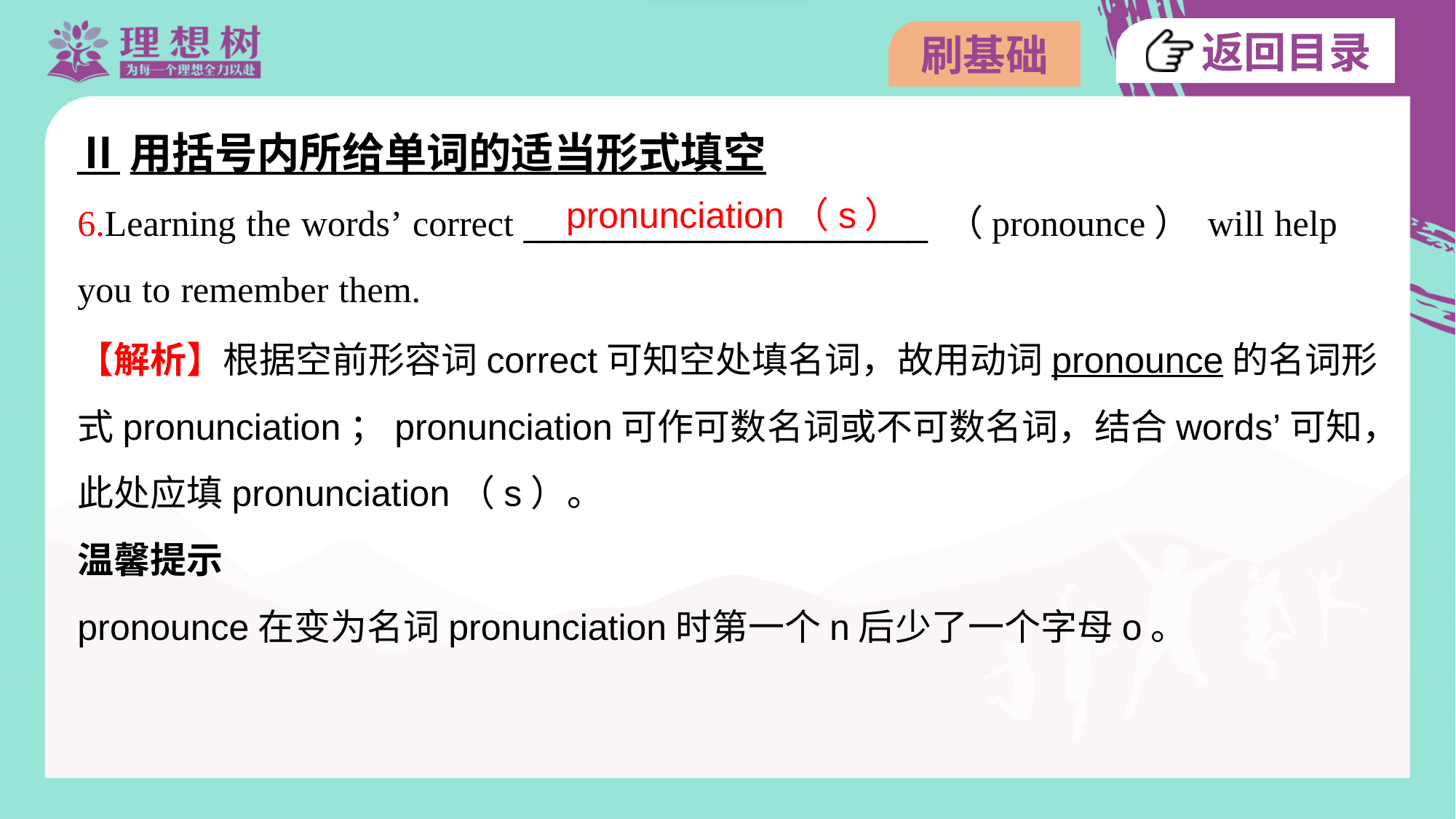

Ⅱ用括号内所给单词的适当形式填空
pronunciation（s）
6.Learning the words’ correct ____________________ （pronounce） will help
you to remember them.
【解析】根据空前形容词correct可知空处填名词，故用动词pronounce的名词形
式pronunciation；pronunciation可作可数名词或不可数名词，结合words’可知，
此处应填pronunciation（s）。
温馨提示
pronounce在变为名词pronunciation时第一个n后少了一个字母o。